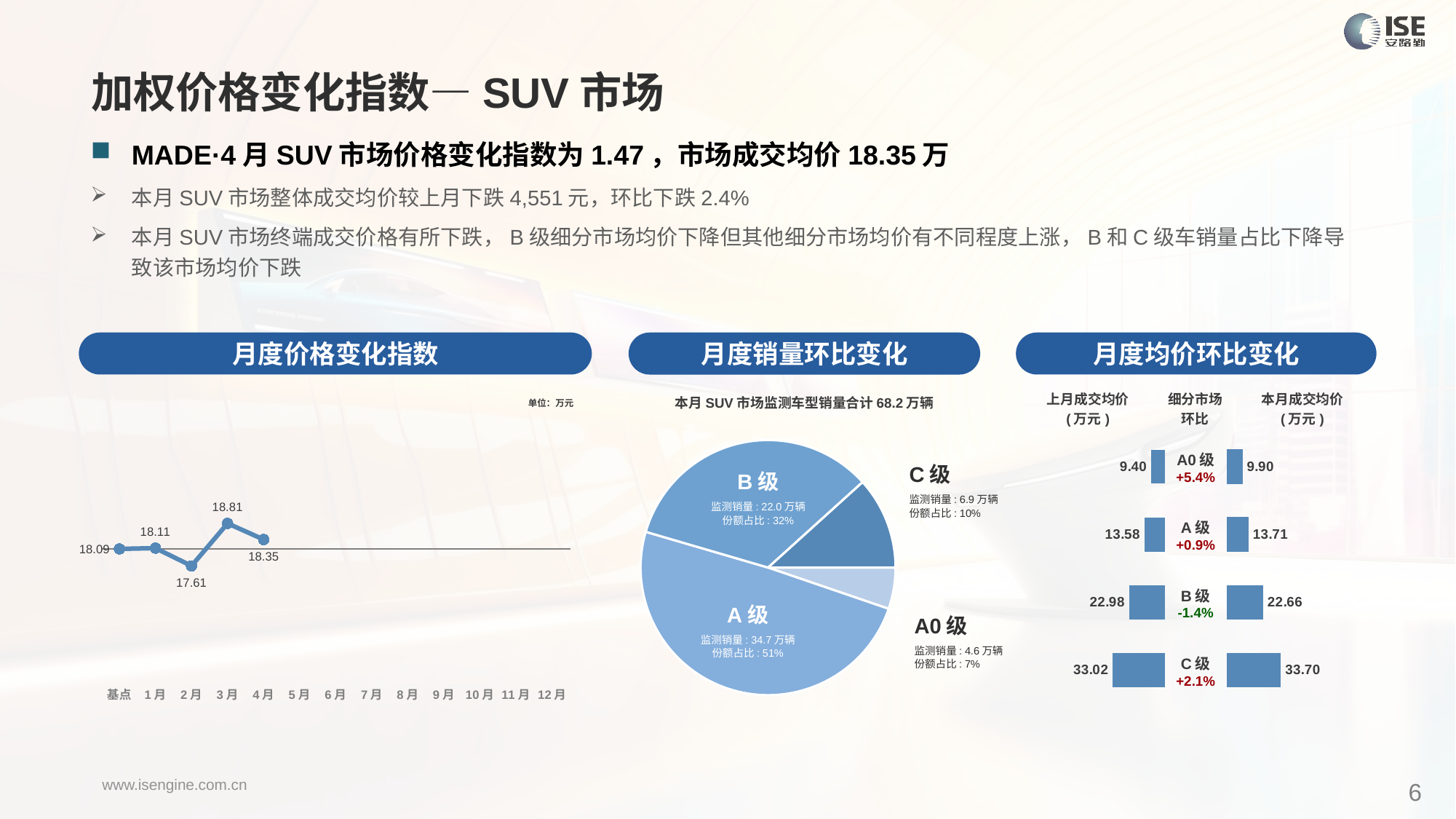

加权价格变化指数—SUV市场
MADE·4月SUV市场价格变化指数为1.47，市场成交均价18.35万
本月SUV市场整体成交均价较上月下跌4,551元，环比下跌2.4%
本月SUV市场终端成交价格有所下跌，B级细分市场均价下降但其他细分市场均价有不同程度上涨，B和C级车销量占比下降导致该市场均价下跌
月度价格变化指数

月度均价环比变化

月度销量环比变化

### Chart

| Category | Y2024 |
|---|---|
| 基点 | 0.0 |
| 1月 | 0.12299570421880901 |
| 2月 | -2.66 |
| 3月 | 3.99 |
| 4月 | 1.47 |
| 5月 | None |
| 6月 | None |
| 7月 | None |
| 8月 | None |
| 9月 | None |
| 10月 | None |
| 11月 | None |
| 12月 | None |
本月SUV市场监测车型销量合计68.2万辆
| 上月成交均价 (万元) | 细分市场 环比 | 本月成交均价 (万元) |
| --- | --- | --- |
单位：万元

### Chart

| Category | 细分市场 |
|---|---|
| A0级 | 37580.0 |
| A级 | 353277.0 |
| B级 | 242138.0 |
| C级 | 83801.0 |
| A0级 +5.4% |
| --- |
| A级 +0.9% |
| B级 -1.4% |
| C级 +2.1% |

### Chart

| Category | 成交均价 |
|---|---|
| A0 | 9.395532996274719 |
| A | 13.582456332707794 |
| B | 22.980483909081737 |
| C | 33.01500220761089 |

### Chart

| Category | 金额 |
|---|---|
| A0 | 9.903962428437836 |
| A | 13.70598165692398 |
| B | 22.656583396703706 |
| C | 33.70425301869288 |
C级
监测销量: 6.9万辆
份额占比: 10%
B级
监测销量: 22.0万辆
份额占比: 32%
A级
监测销量: 34.7万辆
份额占比: 51%
A0级
监测销量: 4.6万辆
份额占比: 7%
6